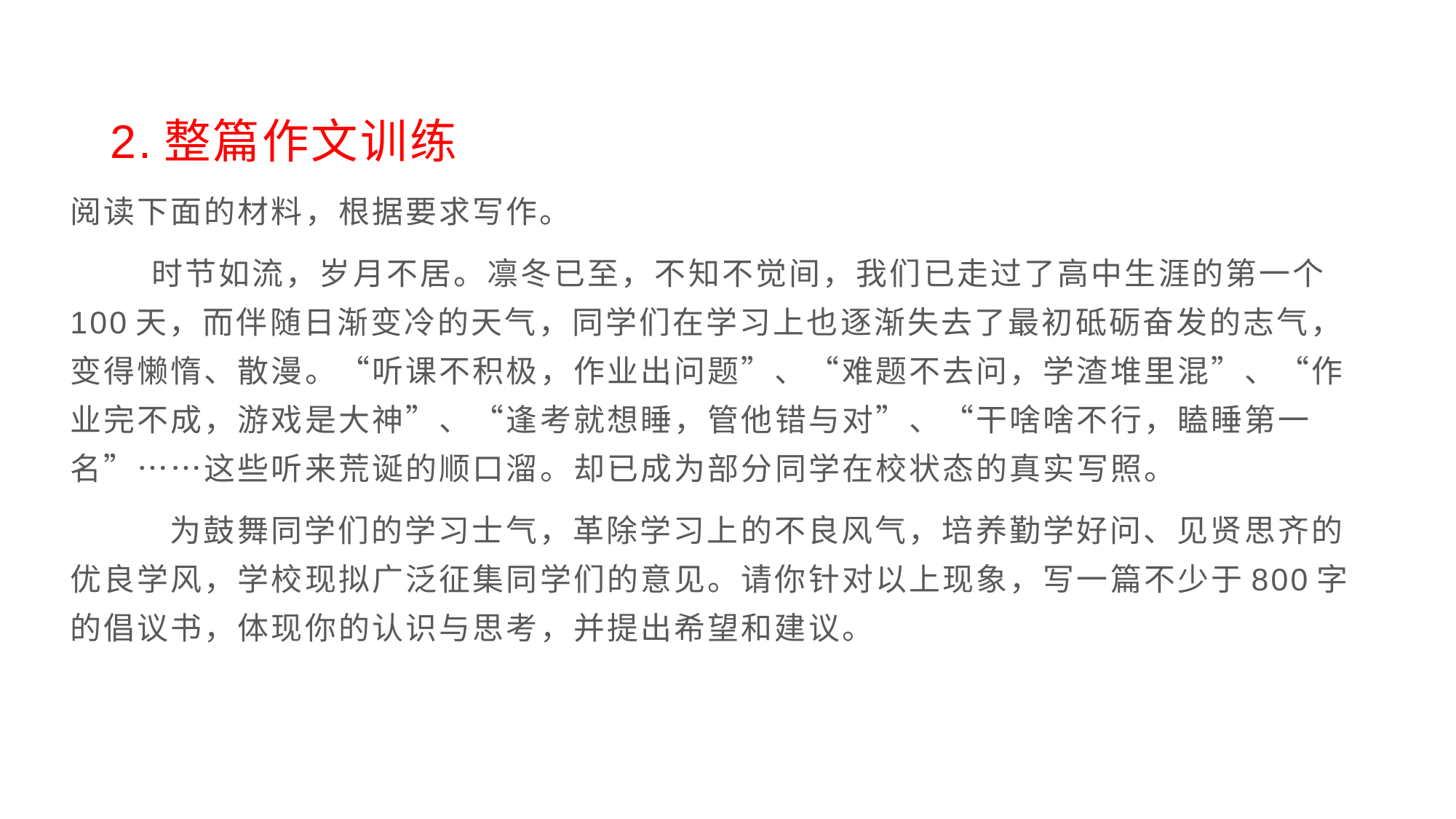

2.整篇作文训练
阅读下面的材料，根据要求写作。
        时节如流，岁月不居。凛冬已至，不知不觉间，我们已走过了高中生涯的第一个100天，而伴随日渐变冷的天气，同学们在学习上也逐渐失去了最初砥砺奋发的志气，变得懒惰、散漫。“听课不积极，作业出问题”、“难题不去问，学渣堆里混”、“作业完不成，游戏是大神”、“逢考就想睡，管他错与对”、“干啥啥不行，瞌睡第一名”……这些听来荒诞的顺口溜。却已成为部分同学在校状态的真实写照。
          为鼓舞同学们的学习士气，革除学习上的不良风气，培养勤学好问、见贤思齐的优良学风，学校现拟广泛征集同学们的意见。请你针对以上现象，写一篇不少于800字的倡议书，体现你的认识与思考，并提出希望和建议。